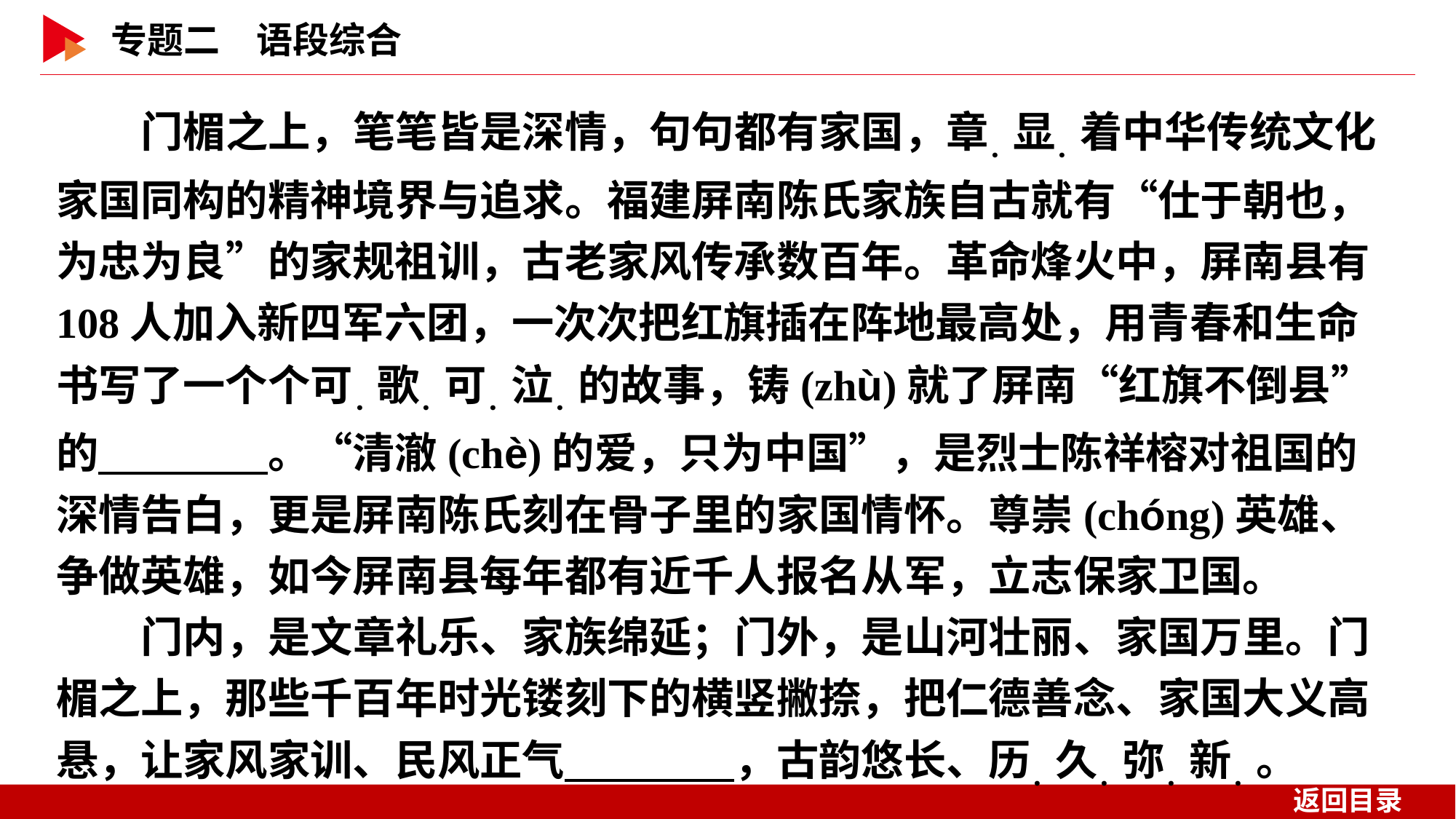

门楣之上，笔笔皆是深情，句句都有家国，章．显．着中华传统文化家国同构的精神境界与追求。福建屏南陈氏家族自古就有“仕于朝也，为忠为良”的家规祖训，古老家风传承数百年。革命烽火中，屏南县有108人加入新四军六团，一次次把红旗插在阵地最高处，用青春和生命书写了一个个可．歌．可．泣．的故事，铸(zhù)就了屏南“红旗不倒县”的　　　　。“清澈(chè)的爱，只为中国”，是烈士陈祥榕对祖国的深情告白，更是屏南陈氏刻在骨子里的家国情怀。尊崇(chóng)英雄、争做英雄，如今屏南县每年都有近千人报名从军，立志保家卫国。
　　门内，是文章礼乐、家族绵延；门外，是山河壮丽、家国万里。门楣之上，那些千百年时光镂刻下的横竖撇捺，把仁德善念、家国大义高悬，让家风家训、民风正气　　　　，古韵悠长、历．久．弥．新．。